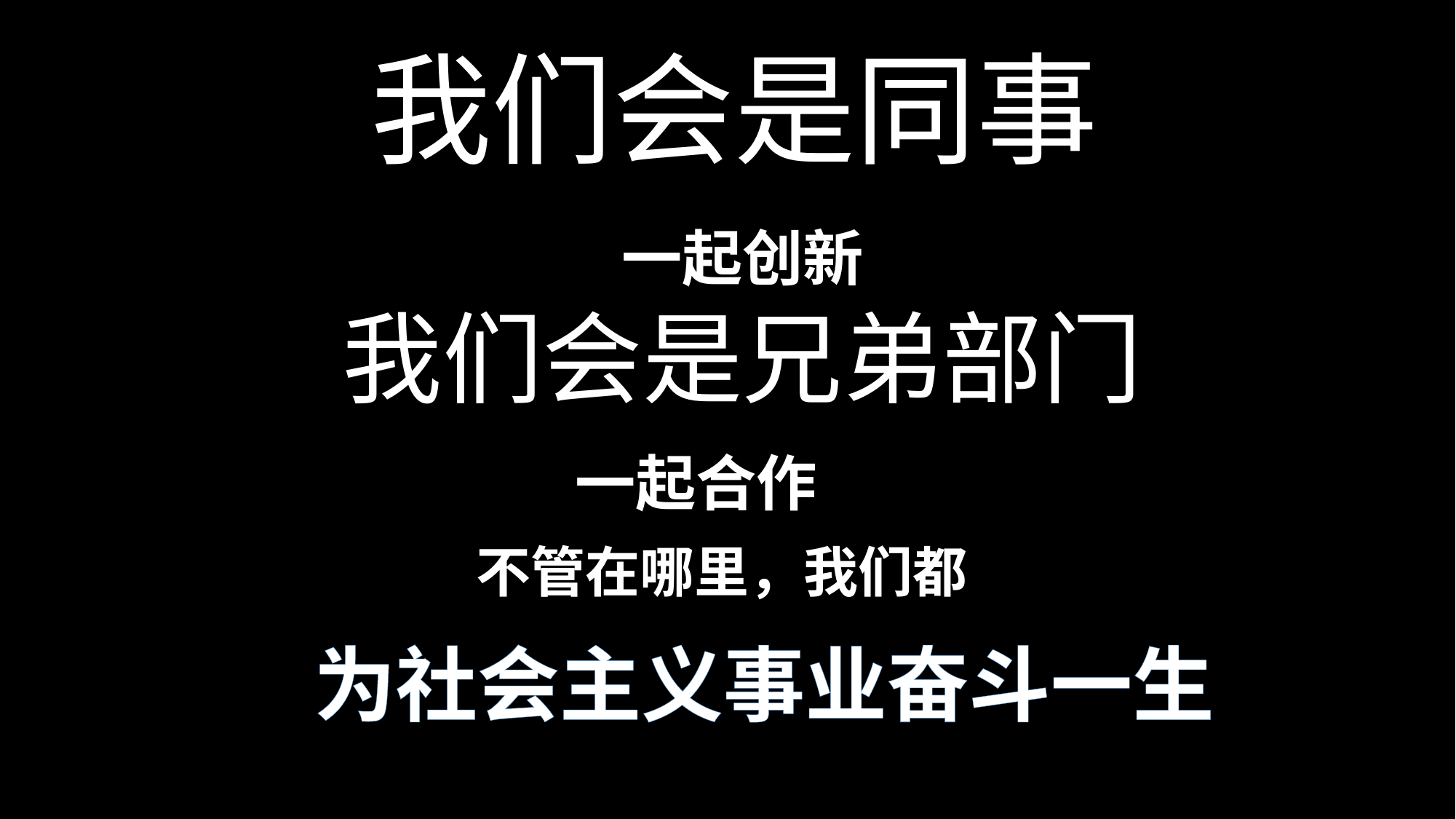

我们会是同事
一起创新
我们会是兄弟部门
一起合作
不管在哪里，我们都
为社会主义事业奋斗一生